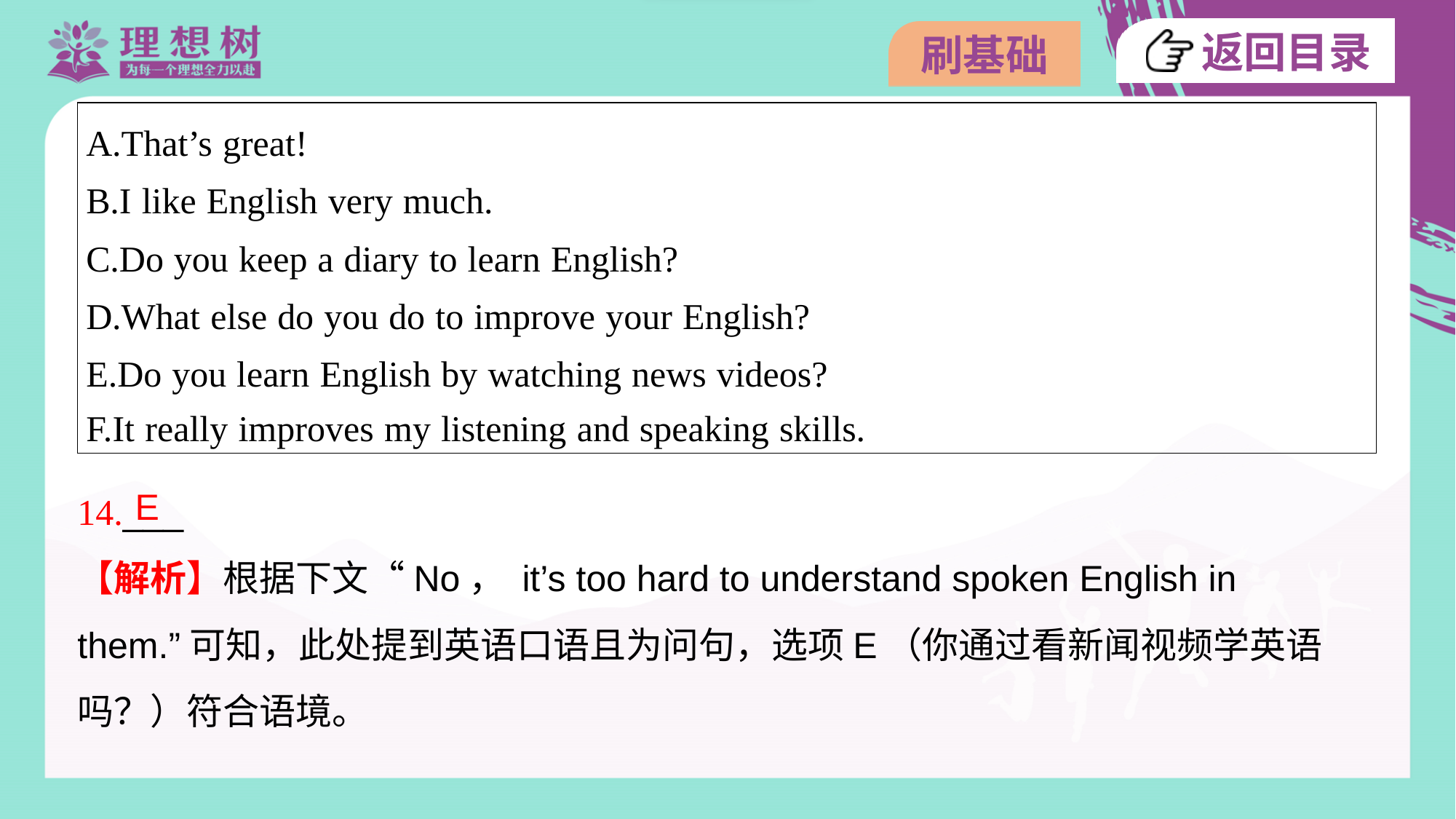

| A.That’s great! B.I like English very much. C.Do you keep a diary to learn English? D.What else do you do to improve your English? E.Do you learn English by watching news videos? F.It really improves my listening and speaking skills. |
| --- |
E
14.___
【解析】根据下文“No， it’s too hard to understand spoken English in
them.”可知，此处提到英语口语且为问句，选项E（你通过看新闻视频学英语
吗？）符合语境。